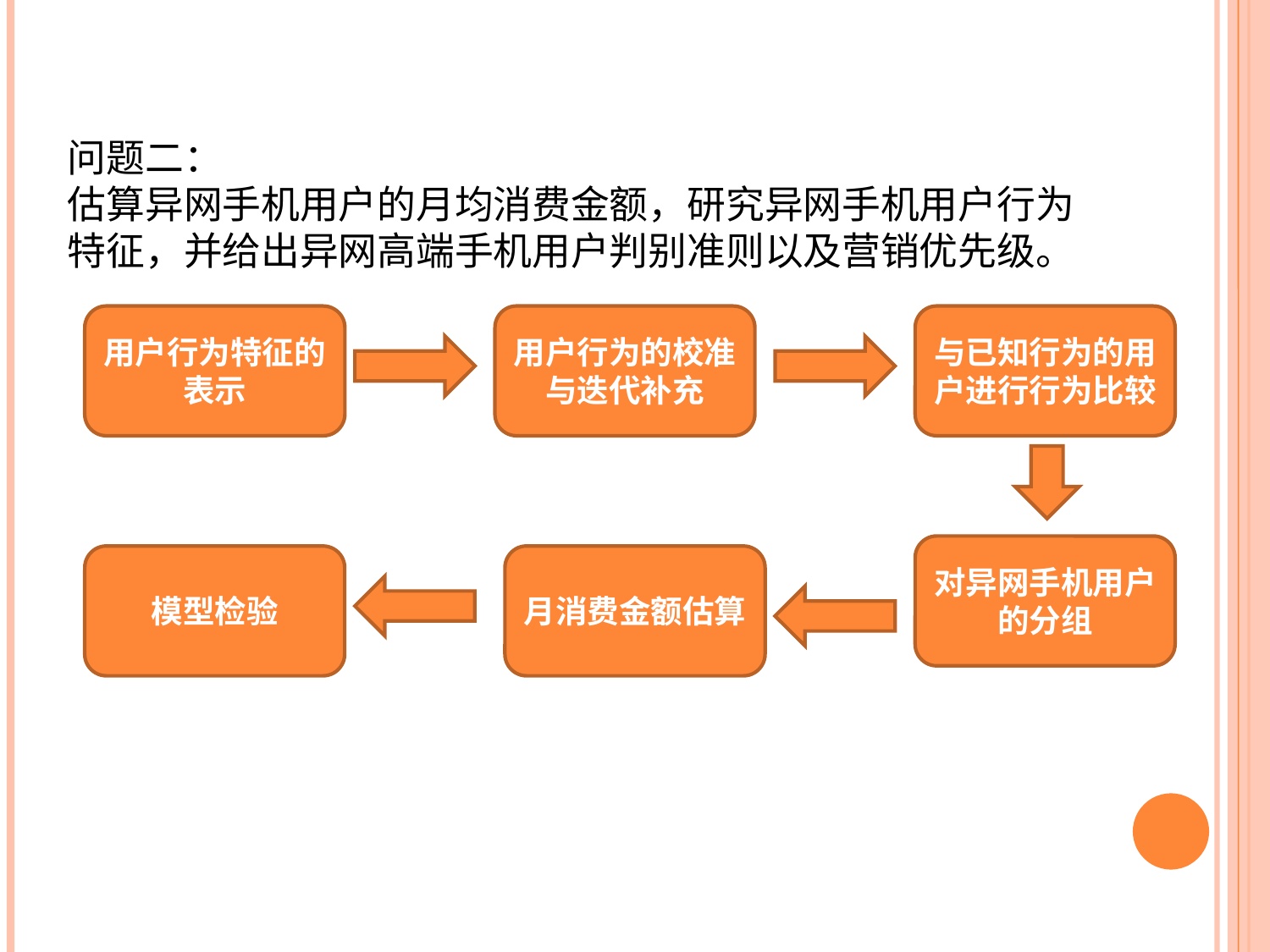

问题二：
估算异网手机用户的月均消费金额，研究异网手机用户行为特征，并给出异网高端手机用户判别准则以及营销优先级。
用户行为特征的表示
用户行为的校准与迭代补充

与已知行为的用户进行行为比较

对异网手机用户的分组
模型检验
月消费金额估算